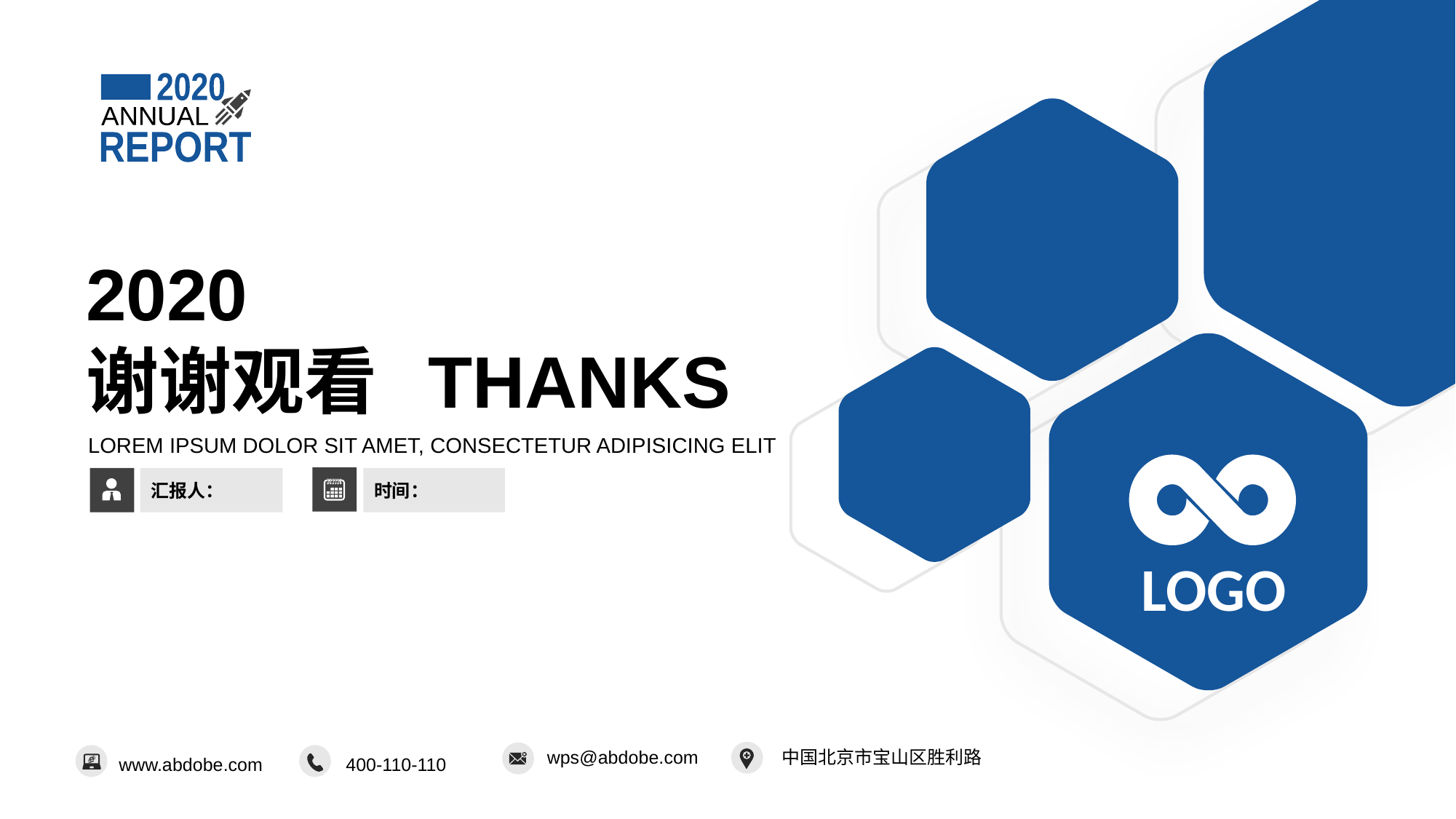

2020

ANNUAL
REPORT

2020
谢谢观看  THANKS

LOREM IPSUM DOLOR SIT AMET, CONSECTETUR ADIPISICING ELIT

汇报人：
时间：

LOGO
中国北京市宝山区胜利路
wps@abdobe.com

www.abdobe.com
400-110-110